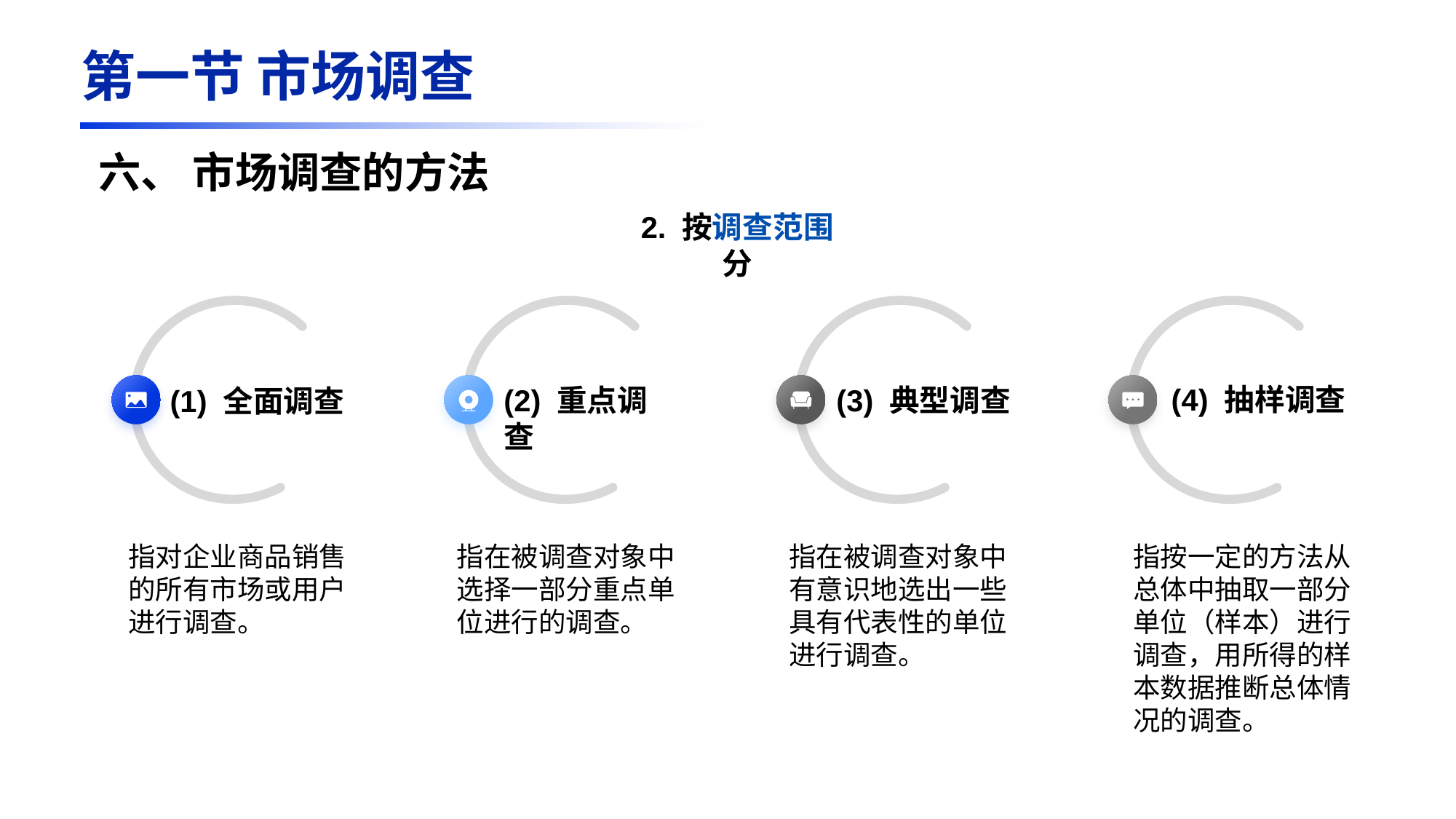

第一节 市场调查
六、 市场调查的方法
2. 按调查范围分

(1) 全面调查

(4) 抽样调查
(2) 重点调查
(3) 典型调查

指对企业商品销售的所有市场或用户进行调查。
指在被调查对象中选择一部分重点单位进行的调查。
指在被调查对象中有意识地选出一些具有代表性的单位进行调查。
指按一定的方法从总体中抽取一部分单位（样本）进行调查，用所得的样本数据推断总体情况的调查。